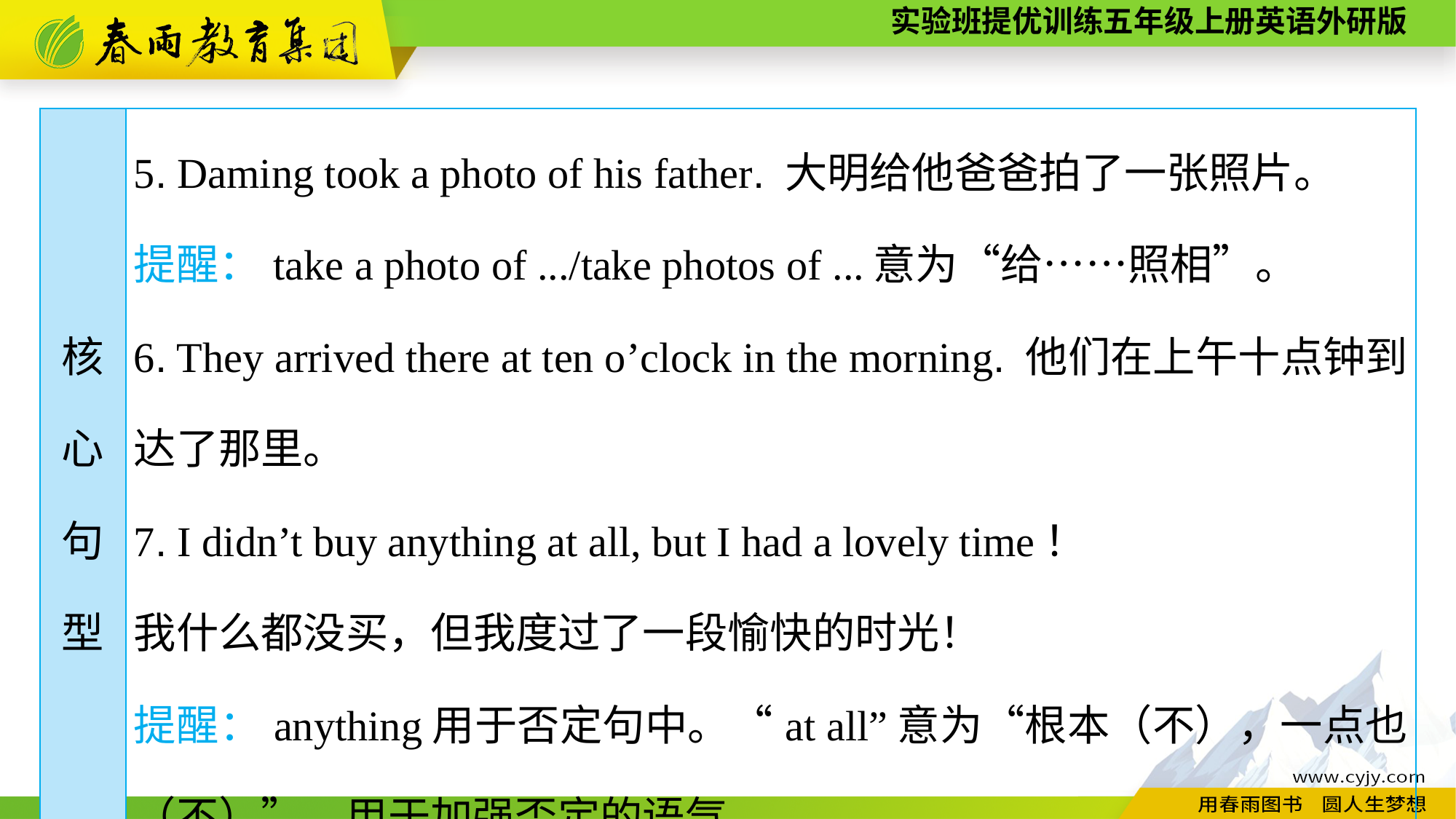

| 核 心 句 型 | 5. Daming took a photo of his father. 大明给他爸爸拍了一张照片。 提醒：take a photo of .../take photos of ...意为“给……照相”。 6. They arrived there at ten o’clock in the morning. 他们在上午十点钟到达了那里。 7. I didn’t buy anything at all, but I had a lovely time！ 我什么都没买，但我度过了一段愉快的时光！ 提醒：anything用于否定句中。“at all”意为“根本（不），一点也（不）”，用于加强否定的语气。 |
| --- | --- |